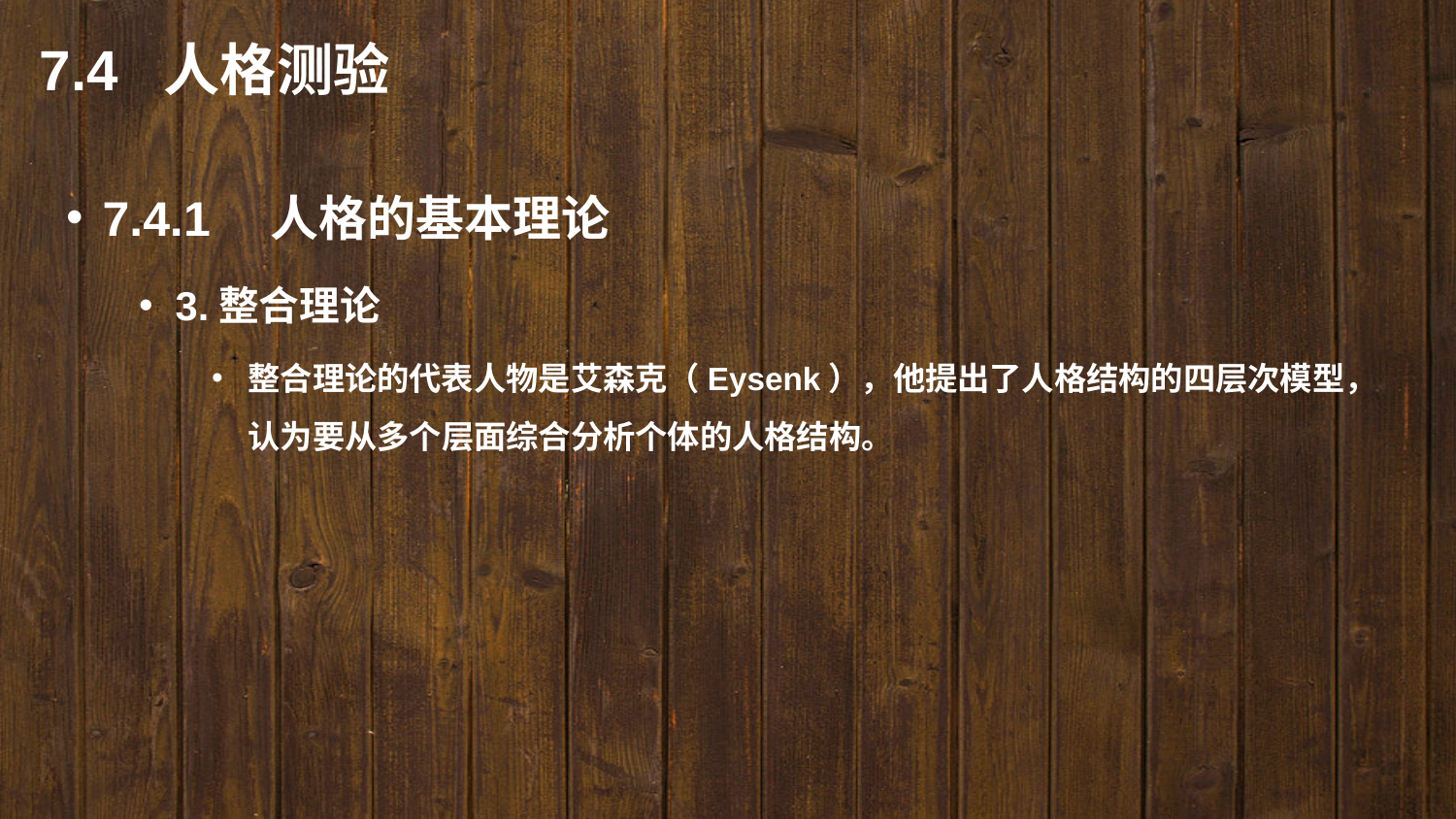

7.4  人格测验
7.4.1　人格的基本理论
3.整合理论
整合理论的代表人物是艾森克（Eysenk），他提出了人格结构的四层次模型，认为要从多个层面综合分析个体的人格结构。